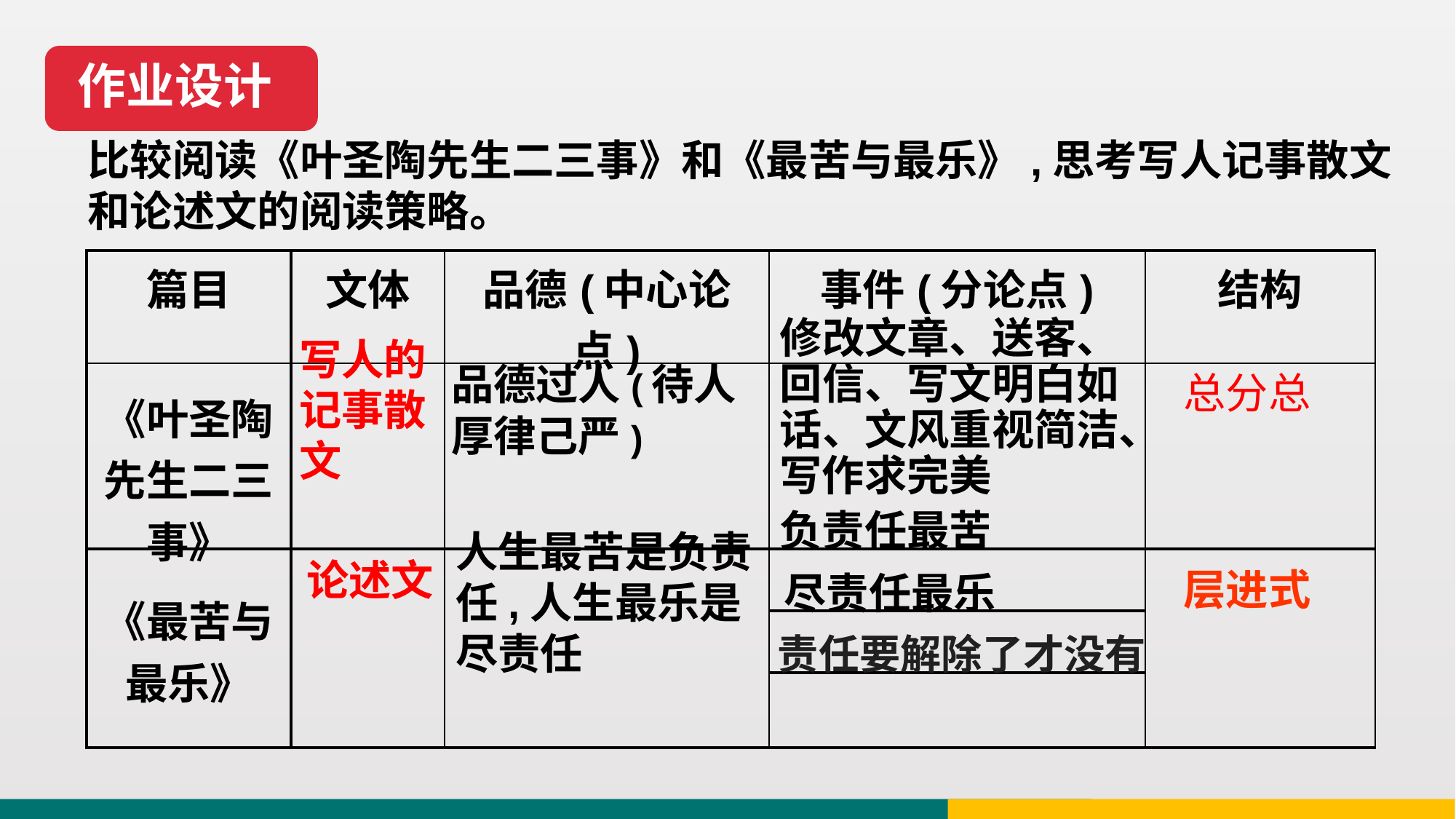

作业设计
比较阅读《叶圣陶先生二三事》和《最苦与最乐》,思考写人记事散文和论述文的阅读策略。
| 篇目 | 文体 | 品德(中心论点) | 事件(分论点) | 结构 |
| --- | --- | --- | --- | --- |
| 《叶圣陶先生二三事》 |  |  |  |  |
| 《最苦与最乐》 |  |  |  |  |
|  |  |  |  |  |
|  |  |  |  |  |
修改文章、送客、回信、写文明白如话、文风重视简洁、写作求完美
写人的记事散文
品德过人(待人厚律己严)
总分总
负责任最苦
人生最苦是负责任,人生最乐是尽责任
论述文
尽责任最乐
层进式
责任要解除了才没有